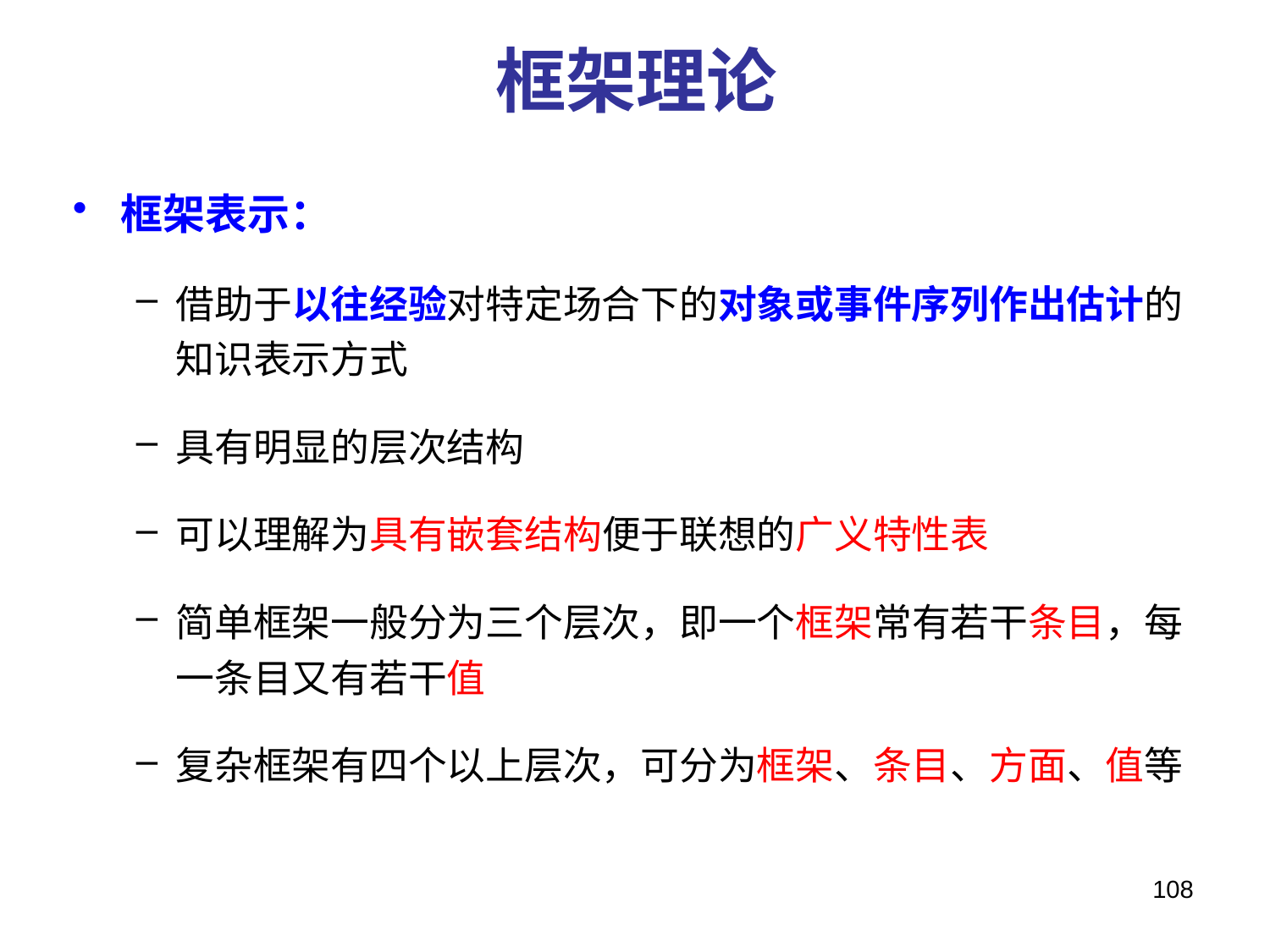

# 框架理论
框架表示：
借助于以往经验对特定场合下的对象或事件序列作出估计的知识表示方式
具有明显的层次结构
可以理解为具有嵌套结构便于联想的广义特性表
简单框架一般分为三个层次，即一个框架常有若干条目，每一条目又有若干值
复杂框架有四个以上层次，可分为框架、条目、方面、值等
108